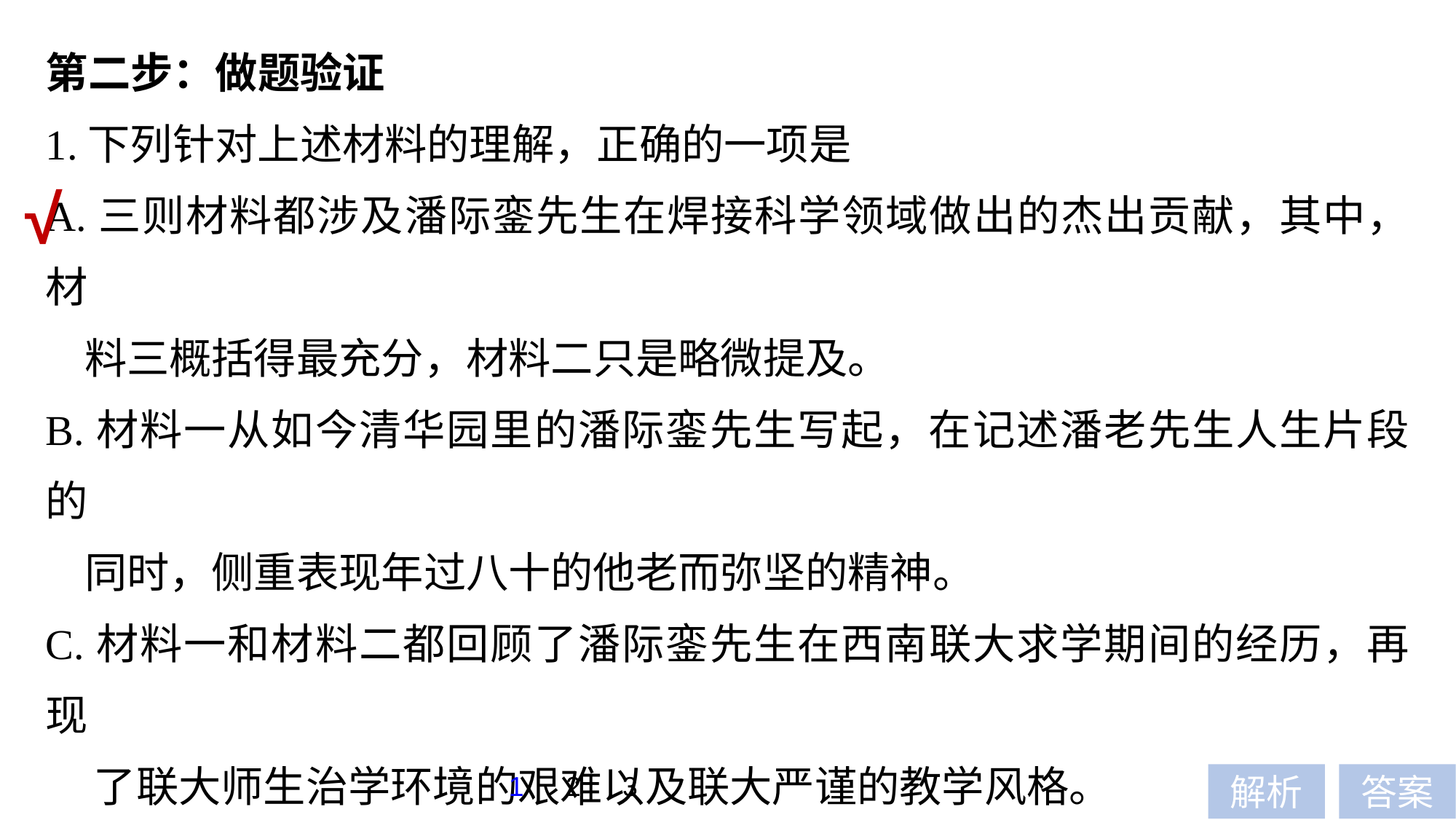

第二步：做题验证
1.下列针对上述材料的理解，正确的一项是
A.三则材料都涉及潘际銮先生在焊接科学领域做出的杰出贡献，其中，材
   料三概括得最充分，材料二只是略微提及。
B.材料一从如今清华园里的潘际銮先生写起，在记述潘老先生人生片段的
   同时，侧重表现年过八十的他老而弥坚的精神。
C.材料一和材料二都回顾了潘际銮先生在西南联大求学期间的经历，再现
    了联大师生治学环境的艰难以及联大严谨的教学风格。
D.材料三侧重记述潘际銮先生研究焊接技术以及创建我国高校焊接专业的
    艰难历程，同时表现了潘老先生面对荣誉时的态度。
√
1
2
3
解析
答案